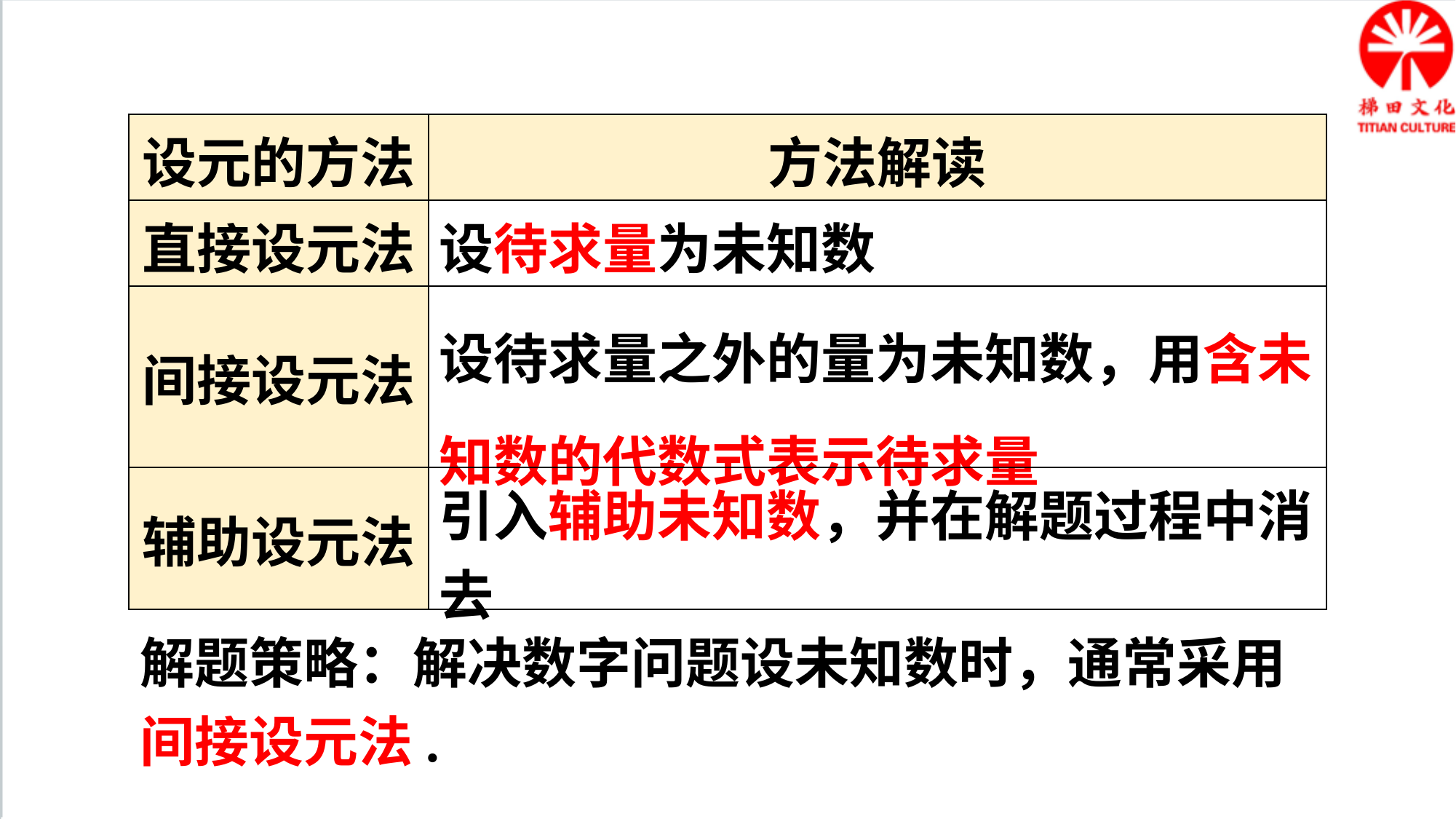

| 设元的方法 | 方法解读 |
| --- | --- |
| 直接设元法 | 设待求量为未知数 |
| 间接设元法 | 设待求量之外的量为未知数，用含未知数的代数式表示待求量 |
| 辅助设元法 | 引入辅助未知数，并在解题过程中消去 |
解题策略：解决数字问题设未知数时，通常采用间接设元法.